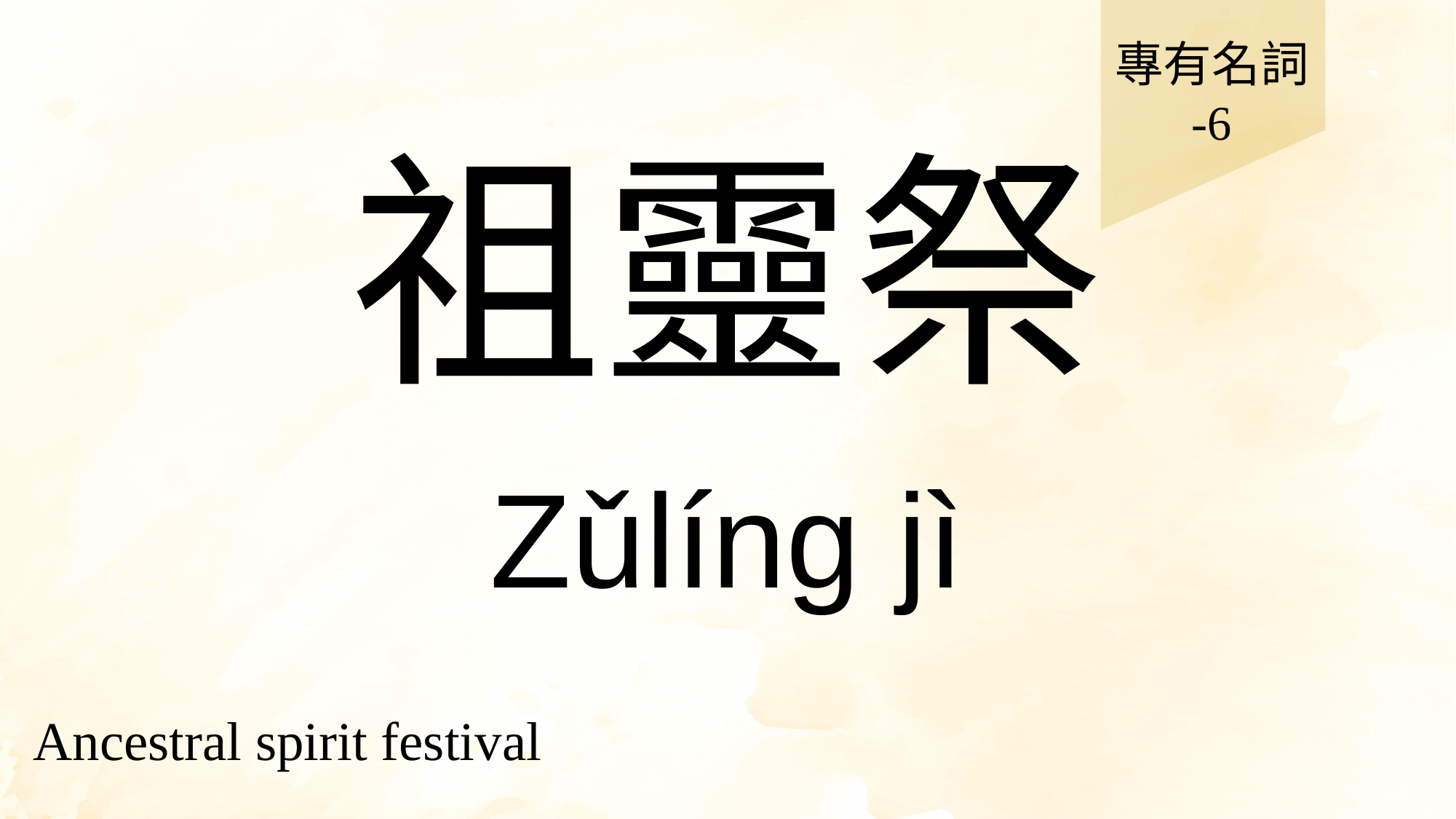

專有名詞
-6
# 祖靈祭
Zǔlíng jì
Ancestral spirit festival